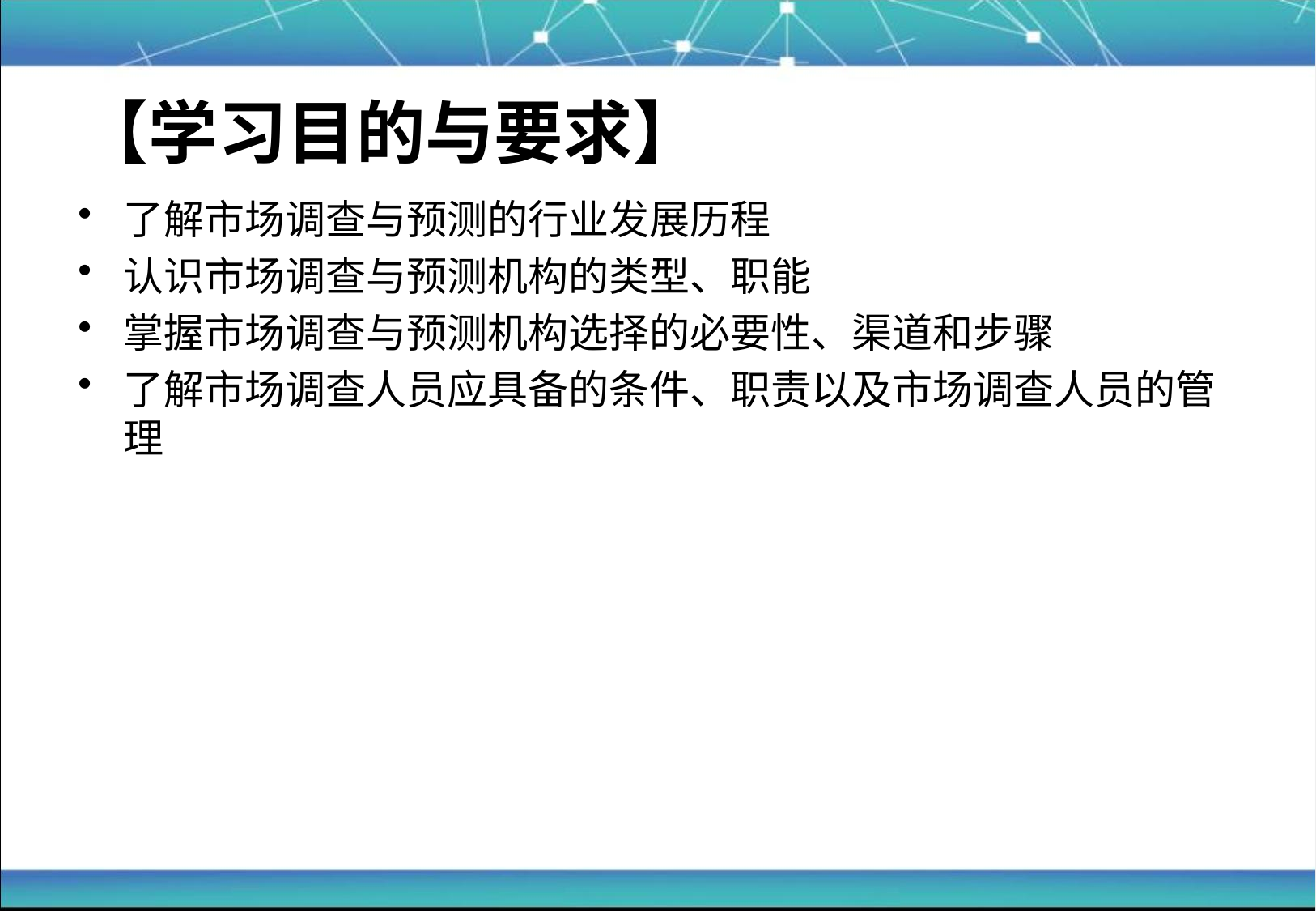

# 【学习目的与要求】
了解市场调查与预测的行业发展历程
认识市场调查与预测机构的类型、职能
掌握市场调查与预测机构选择的必要性、渠道和步骤
了解市场调查人员应具备的条件、职责以及市场调查人员的管理